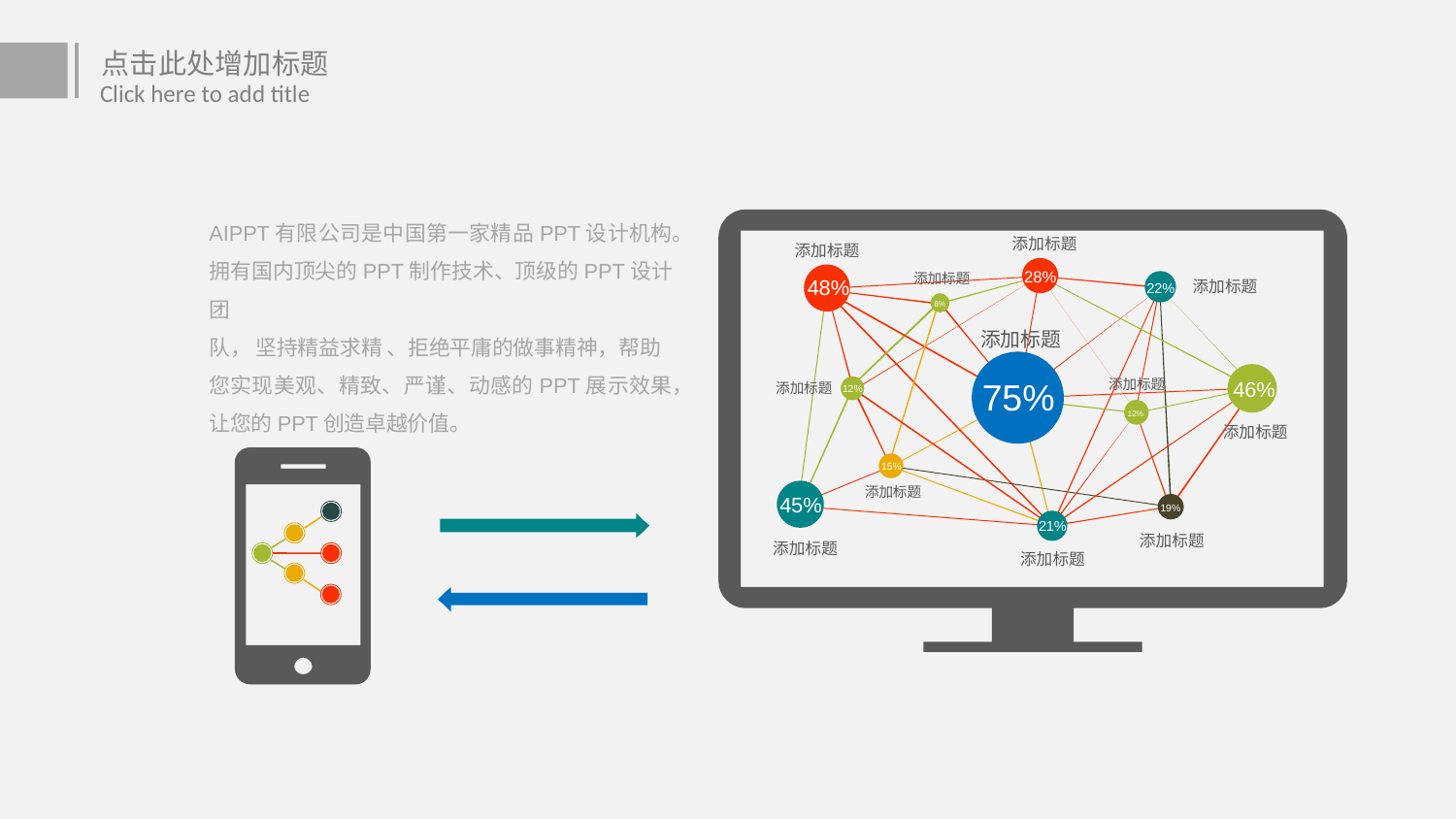

点击此处增加标题

Click here to add title
AIPPT有限公司是中国第一家精品PPT设计机构。
拥有国内顶尖的PPT制作技术、顶级的PPT设计团
队， 坚持精益求精 、拒绝平庸的做事精神，帮助
您实现美观、精致、严谨、动感的PPT展示效果，
让您的PPT创造卓越价值。

添加标题
添加标题

28%
添加标题

48%
添加标题

22%

8%

添加标题

75%
添加标题
46%
添加标题
12%

12%

添加标题
15%

添加标题

45%

19%

21%

添加标题
添加标题
添加标题